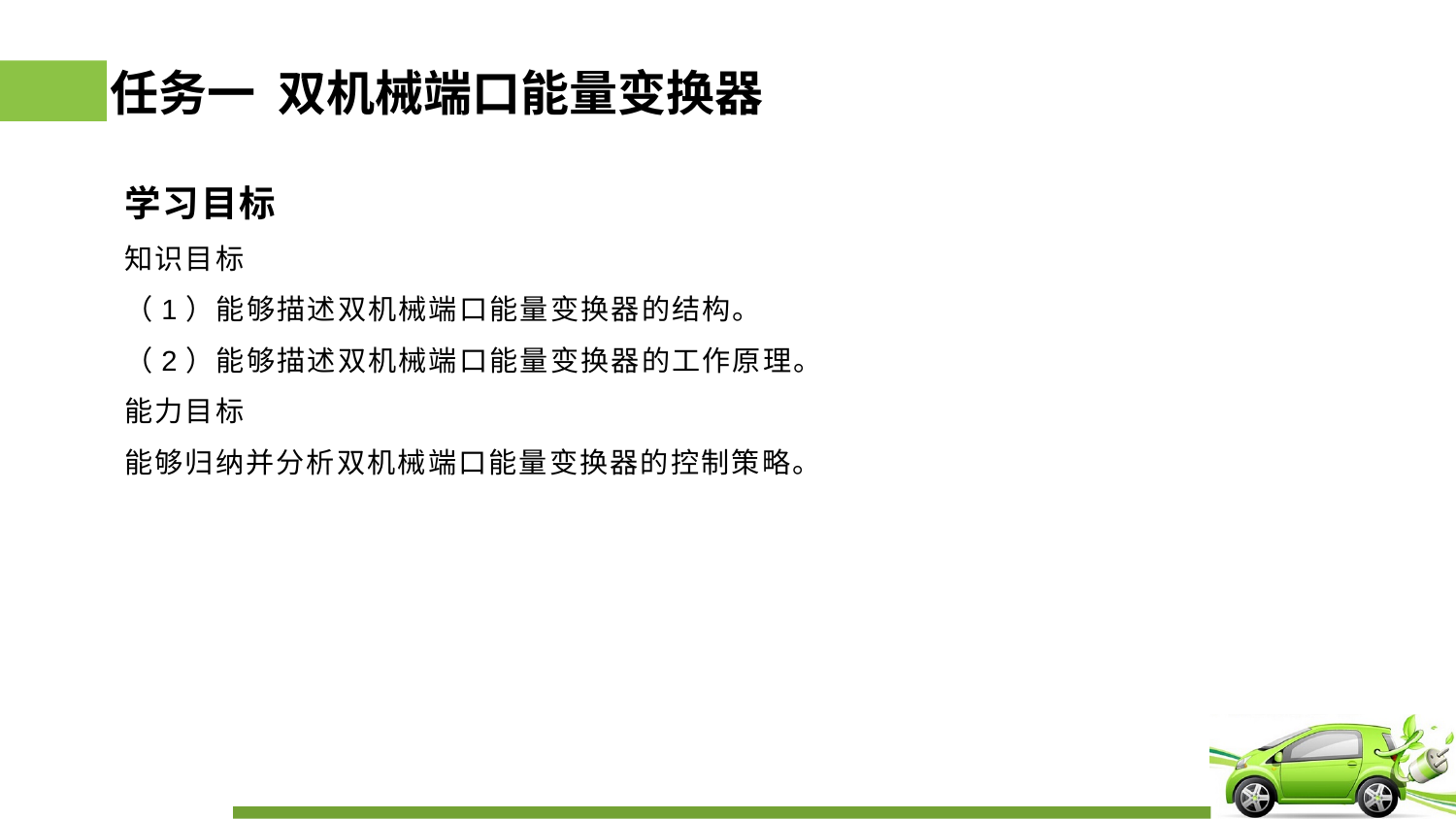

# 任务一  双机械端口能量变换器
学习目标
知识目标
（1）能够描述双机械端口能量变换器的结构。
（2）能够描述双机械端口能量变换器的工作原理。
能力目标
能够归纳并分析双机械端口能量变换器的控制策略。